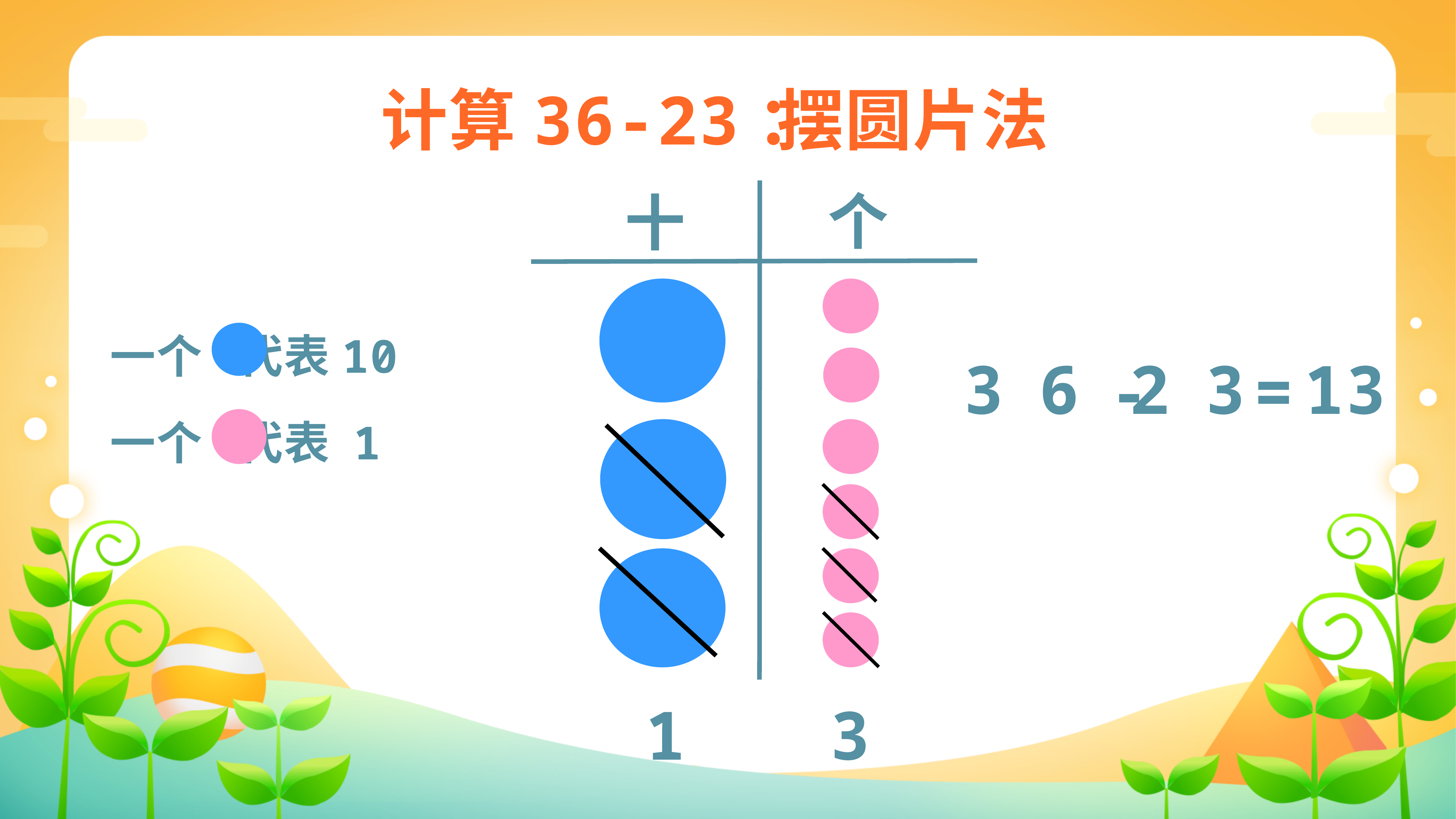

计算36-23：
摆圆片法
个
十

 -
 =
一个   代表10

3   2
6   3
13

一个   代表 1

1
3